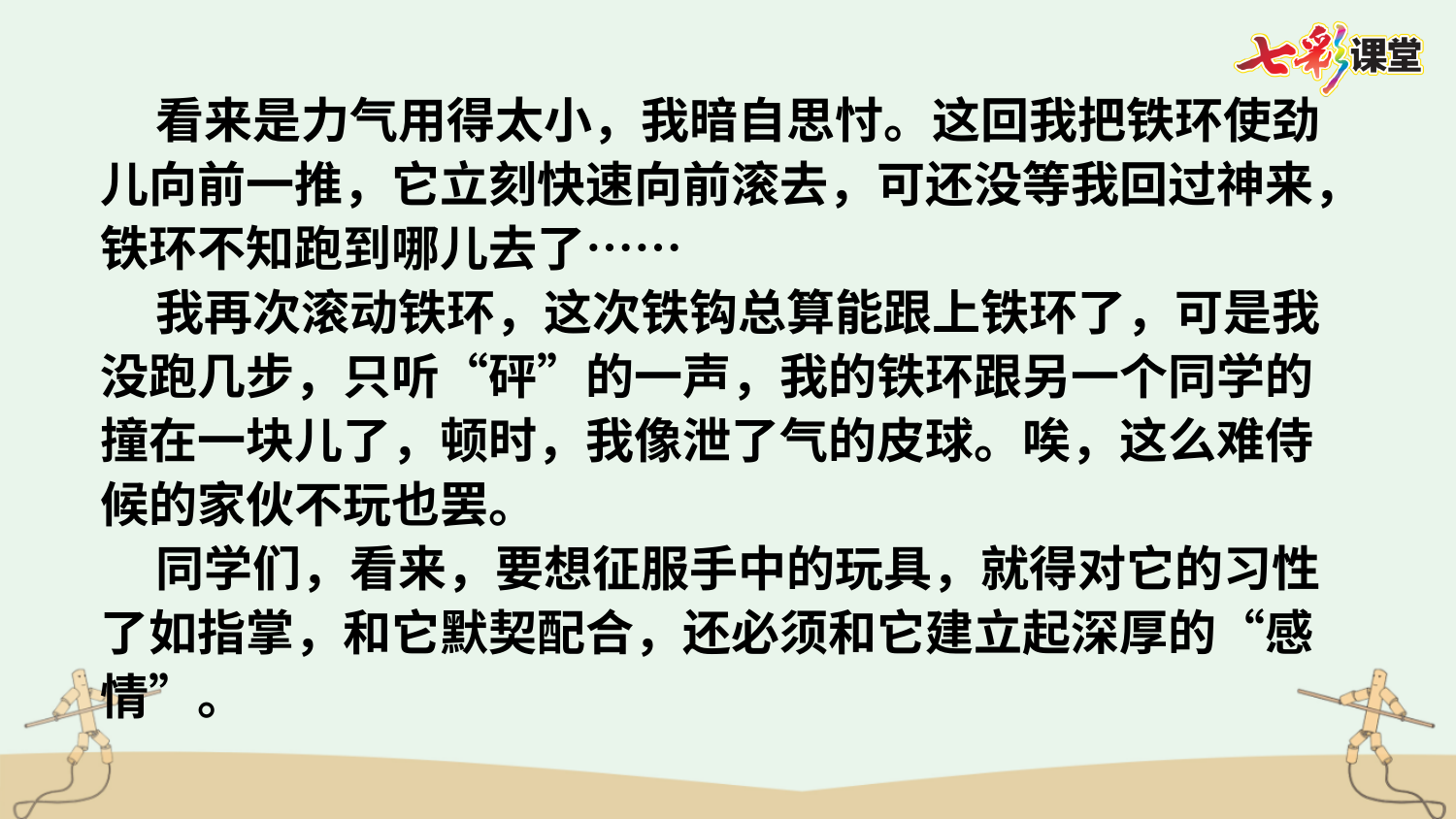

看来是力气用得太小，我暗自思忖。这回我把铁环使劲儿向前一推，它立刻快速向前滚去，可还没等我回过神来，铁环不知跑到哪儿去了……
    我再次滚动铁环，这次铁钩总算能跟上铁环了，可是我没跑几步，只听“砰”的一声，我的铁环跟另一个同学的撞在一块儿了，顿时，我像泄了气的皮球。唉，这么难侍候的家伙不玩也罢。
    同学们，看来，要想征服手中的玩具，就得对它的习性了如指掌，和它默契配合，还必须和它建立起深厚的“感情”。